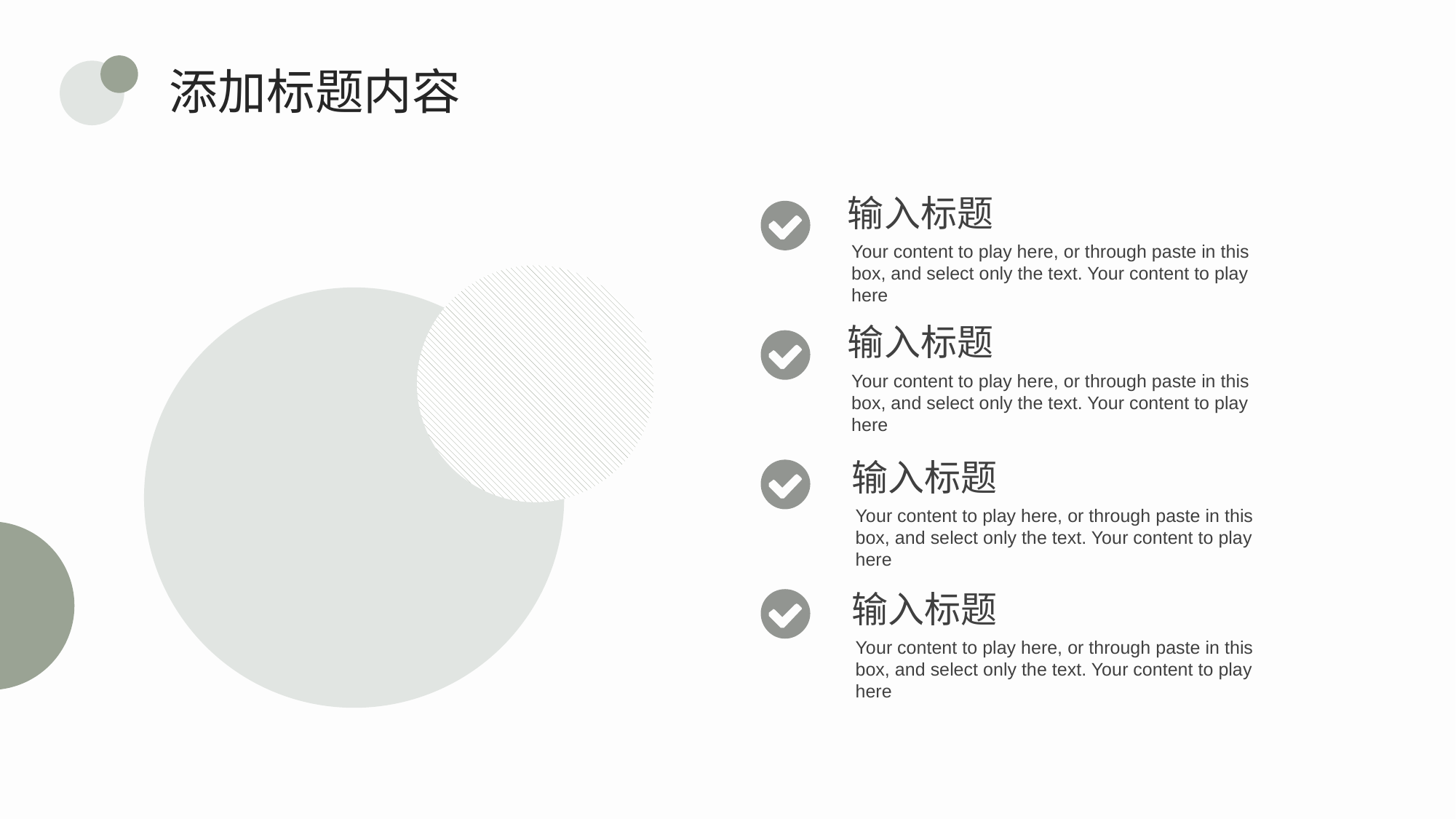

添加标题内容
输入标题

Your content to play here, or through paste in this box, and select only the text. Your content to play here

输入标题

Your content to play here, or through paste in this box, and select only the text. Your content to play here
输入标题

Your content to play here, or through paste in this box, and select only the text. Your content to play here

输入标题

Your content to play here, or through paste in this box, and select only the text. Your content to play here